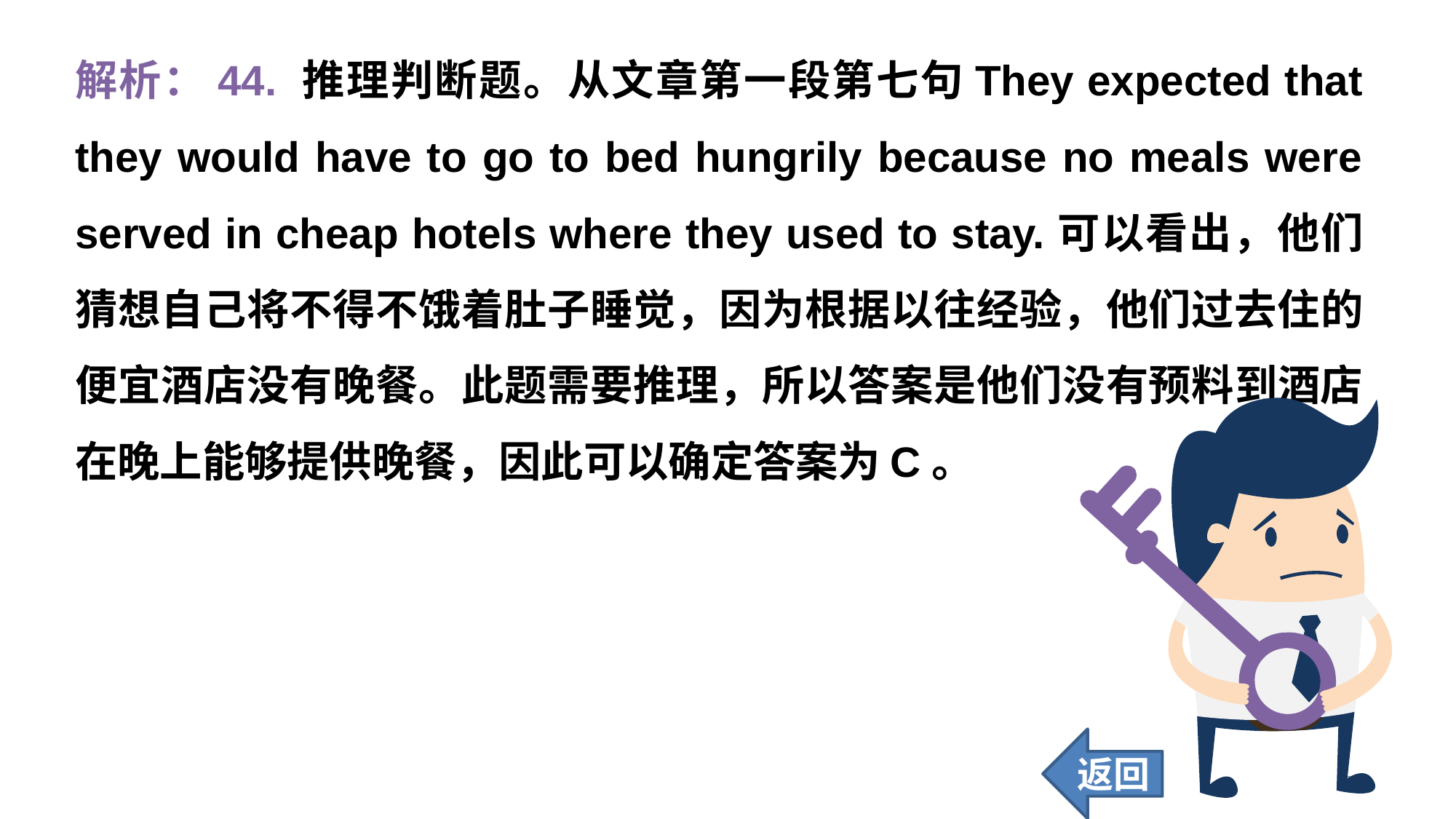

解析：44. 推理判断题。从文章第一段第七句They expected that they would have to go to bed hungrily because no meals were served in cheap hotels where they used to stay.可以看出，他们猜想自己将不得不饿着肚子睡觉，因为根据以往经验，他们过去住的便宜酒店没有晚餐。此题需要推理，所以答案是他们没有预料到酒店在晚上能够提供晚餐，因此可以确定答案为C。

返回
345